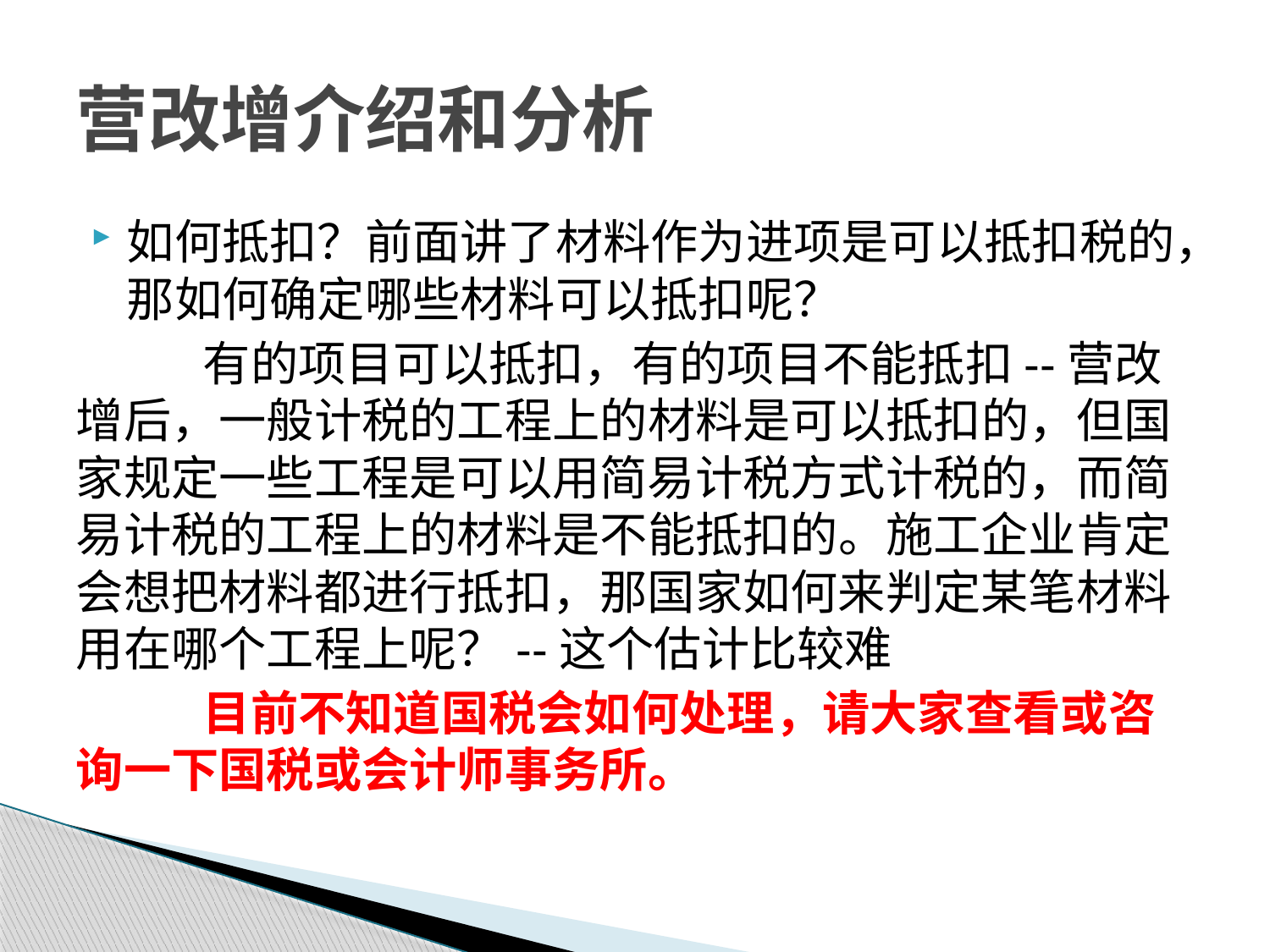

# 营改增介绍和分析
如何抵扣？前面讲了材料作为进项是可以抵扣税的，那如何确定哪些材料可以抵扣呢？
	有的项目可以抵扣，有的项目不能抵扣--营改增后，一般计税的工程上的材料是可以抵扣的，但国家规定一些工程是可以用简易计税方式计税的，而简易计税的工程上的材料是不能抵扣的。施工企业肯定会想把材料都进行抵扣，那国家如何来判定某笔材料用在哪个工程上呢？--这个估计比较难
	目前不知道国税会如何处理，请大家查看或咨询一下国税或会计师事务所。